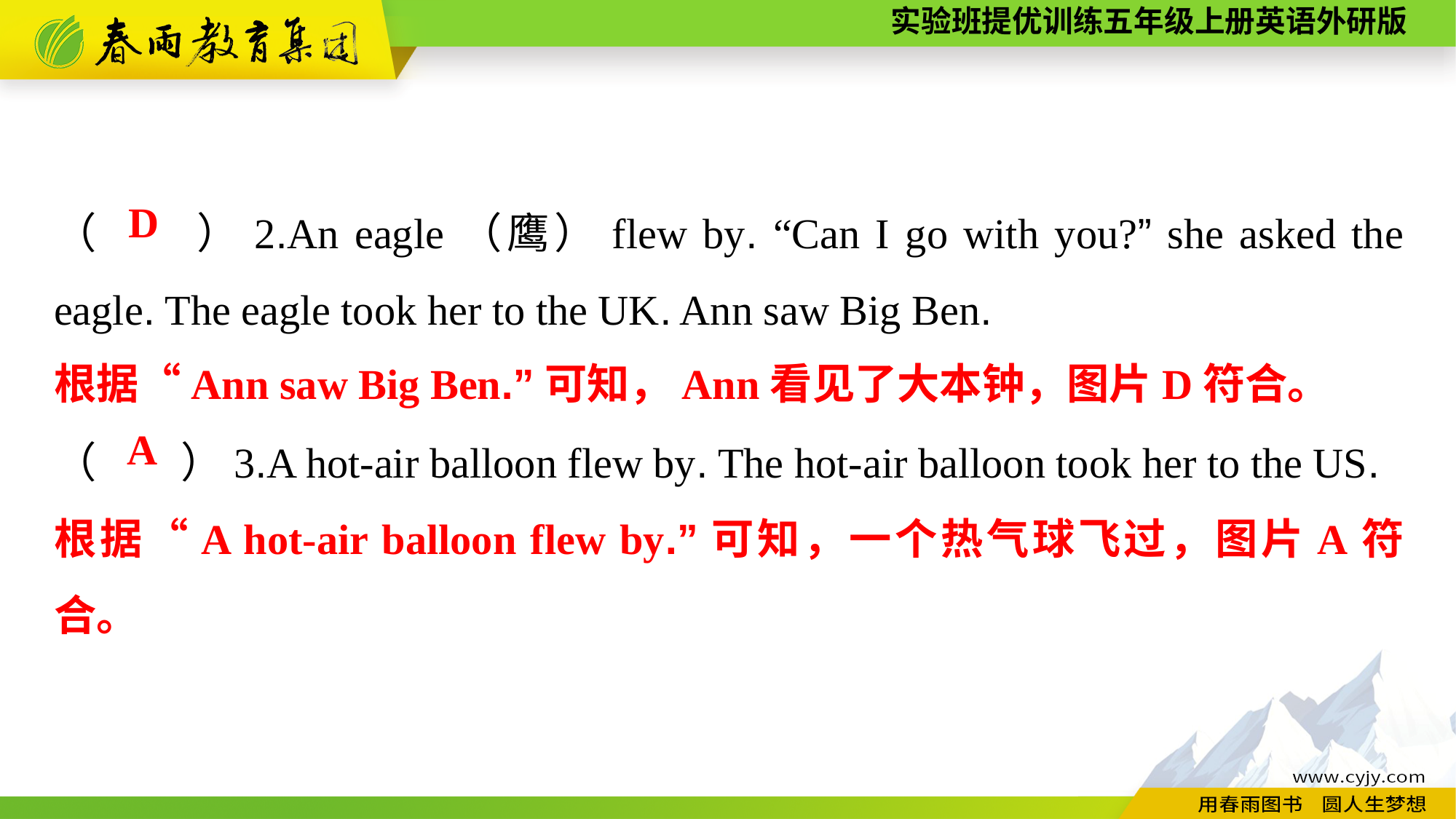

（　　）2.An eagle（鹰）flew by. “Can I go with you?” she asked the eagle. The eagle took her to the UK. Ann saw Big Ben.

（　　）3.A hot-air balloon flew by. The hot-air balloon took her to the US.
D
根据“Ann saw Big Ben.”可知，Ann看见了大本钟，图片D符合。
A
根据“A hot-air balloon flew by.”可知，一个热气球飞过，图片A符合。